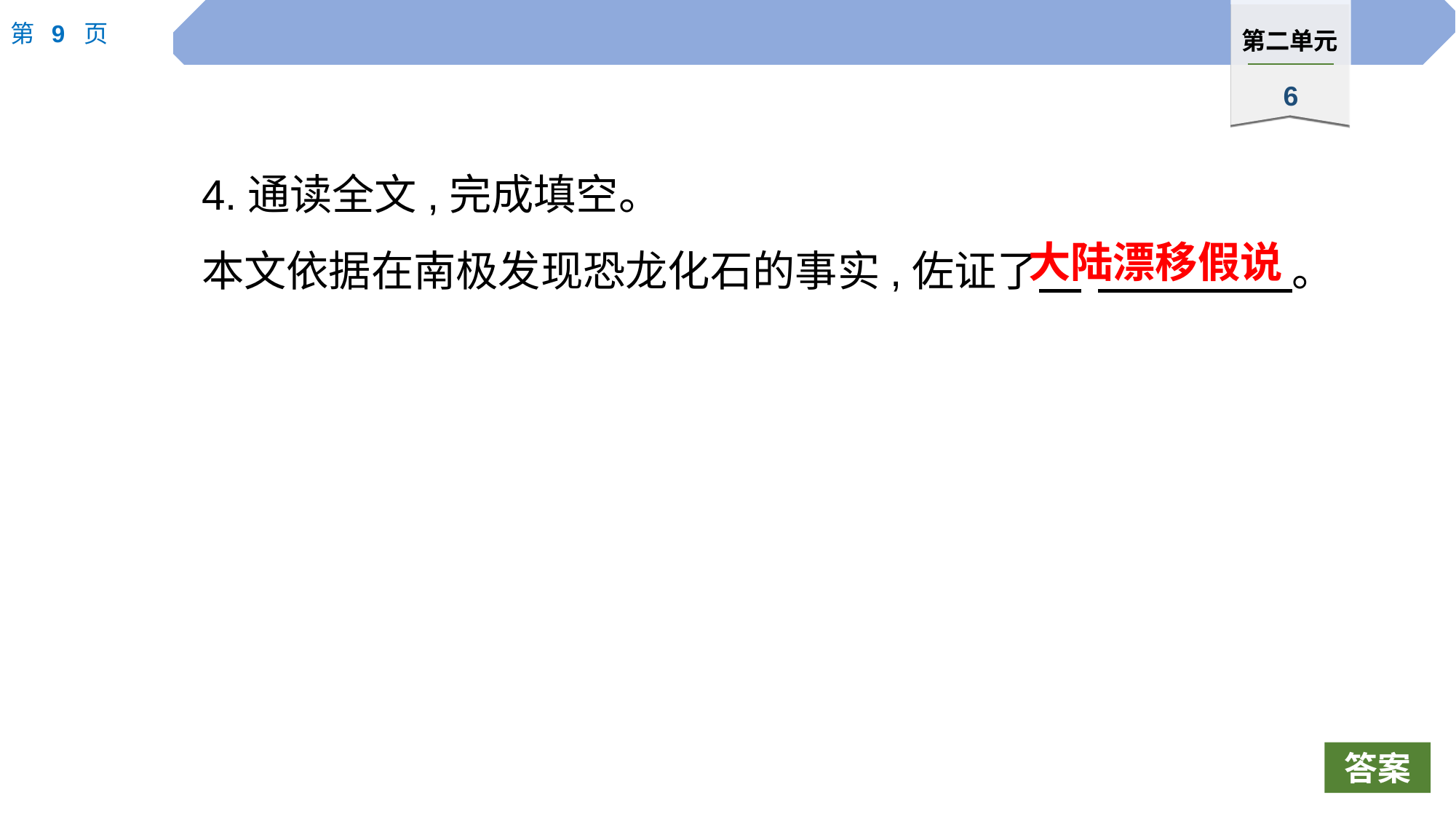

4.通读全文,完成填空。
本文依据在南极发现恐龙化石的事实,佐证了　	                　。

大陆漂移假说
答案